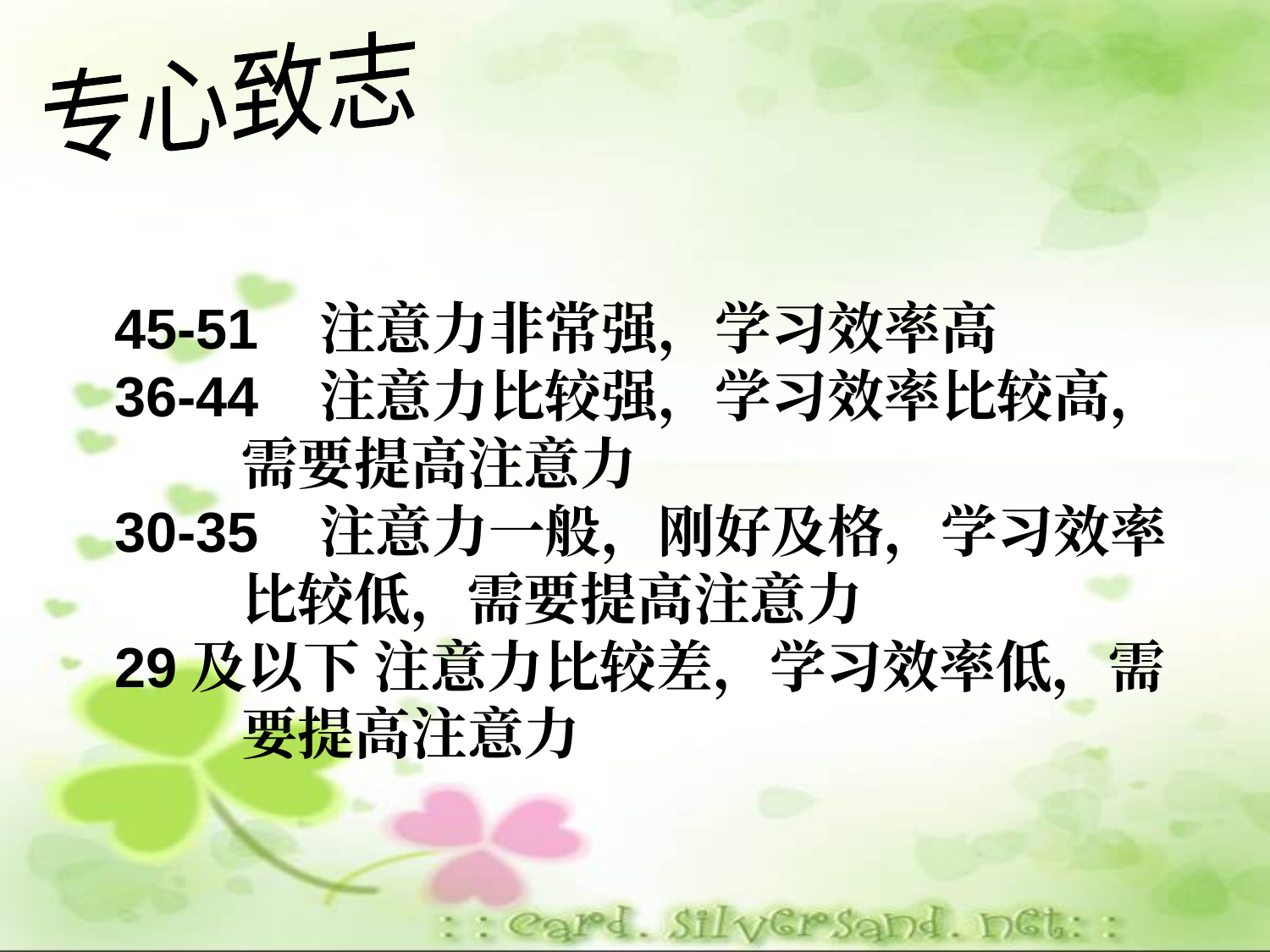

专心致志
45-51   注意力非常强，学习效率高
36-44   注意力比较强，学习效率比较高，
        需要提高注意力
30-35   注意力一般，刚好及格，学习效率
        比较低，需要提高注意力
29及以下 注意力比较差，学习效率低，需
        要提高注意力